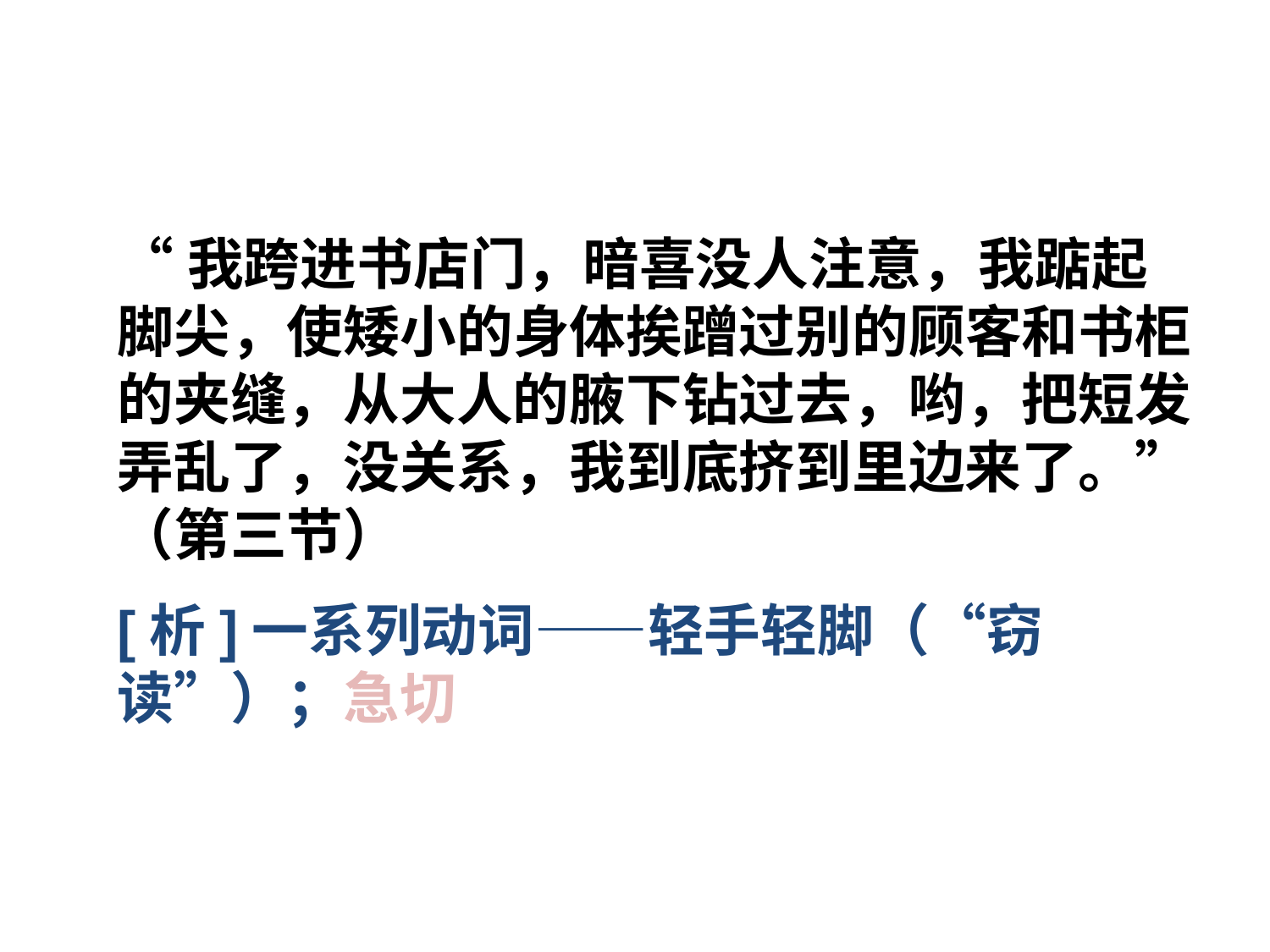

“我跨进书店门，暗喜没人注意，我踮起脚尖，使矮小的身体挨蹭过别的顾客和书柜的夹缝，从大人的腋下钻过去，哟，把短发弄乱了，没关系，我到底挤到里边来了。” （第三节）
[析]一系列动词——轻手轻脚（“窃读”）；急切